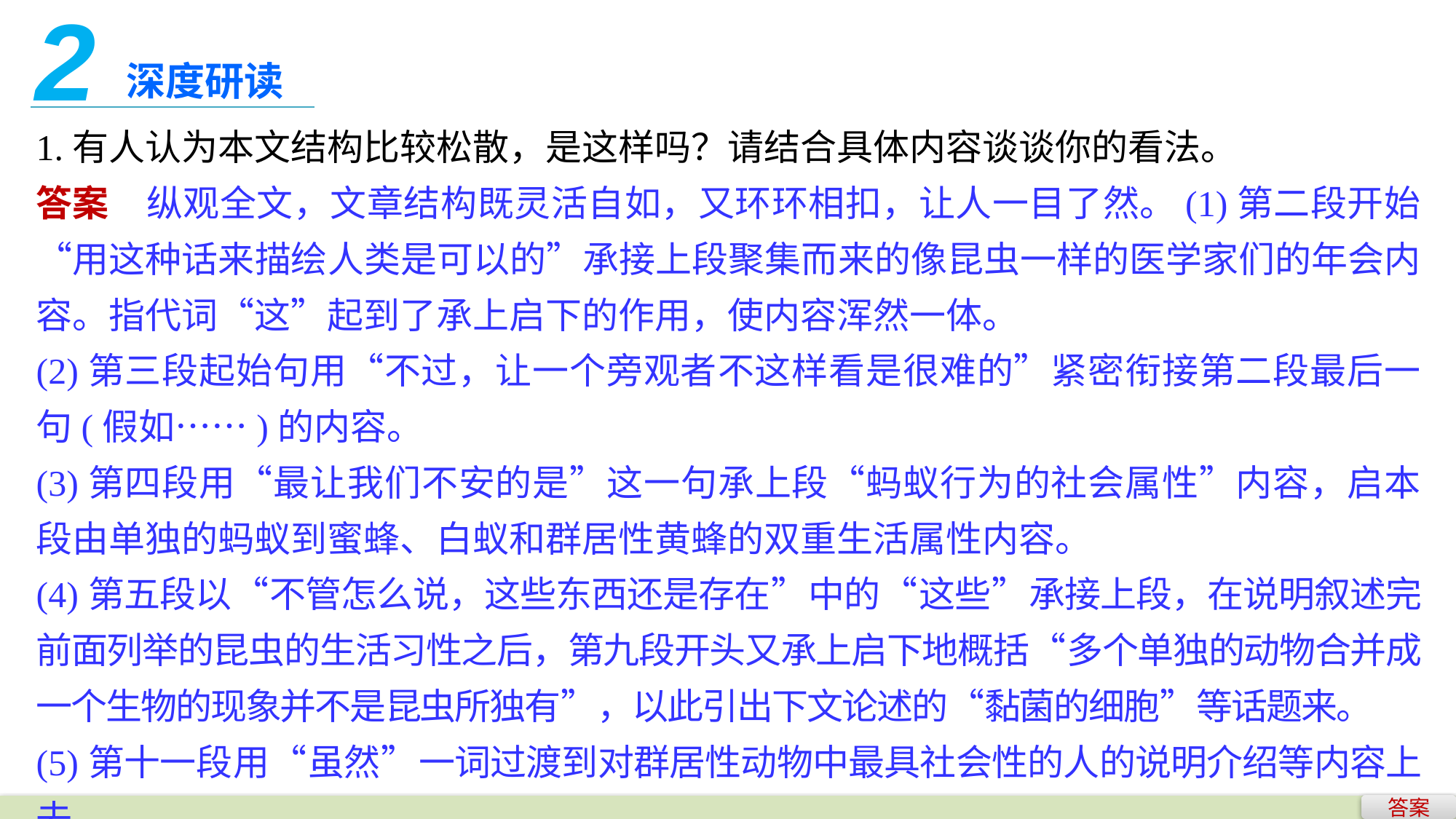

2
深度研读
1.有人认为本文结构比较松散，是这样吗？请结合具体内容谈谈你的看法。
答案　纵观全文，文章结构既灵活自如，又环环相扣，让人一目了然。(1)第二段开始“用这种话来描绘人类是可以的”承接上段聚集而来的像昆虫一样的医学家们的年会内容。指代词“这”起到了承上启下的作用，使内容浑然一体。
(2)第三段起始句用“不过，让一个旁观者不这样看是很难的”紧密衔接第二段最后一句(假如……)的内容。
(3)第四段用“最让我们不安的是”这一句承上段“蚂蚁行为的社会属性”内容，启本段由单独的蚂蚁到蜜蜂、白蚁和群居性黄蜂的双重生活属性内容。
(4)第五段以“不管怎么说，这些东西还是存在”中的“这些”承接上段，在说明叙述完前面列举的昆虫的生活习性之后，第九段开头又承上启下地概括“多个单独的动物合并成一个生物的现象并不是昆虫所独有”，以此引出下文论述的“黏菌的细胞”等话题来。
(5)第十一段用“虽然”一词过渡到对群居性动物中最具社会性的人的说明介绍等内容上去。
答案